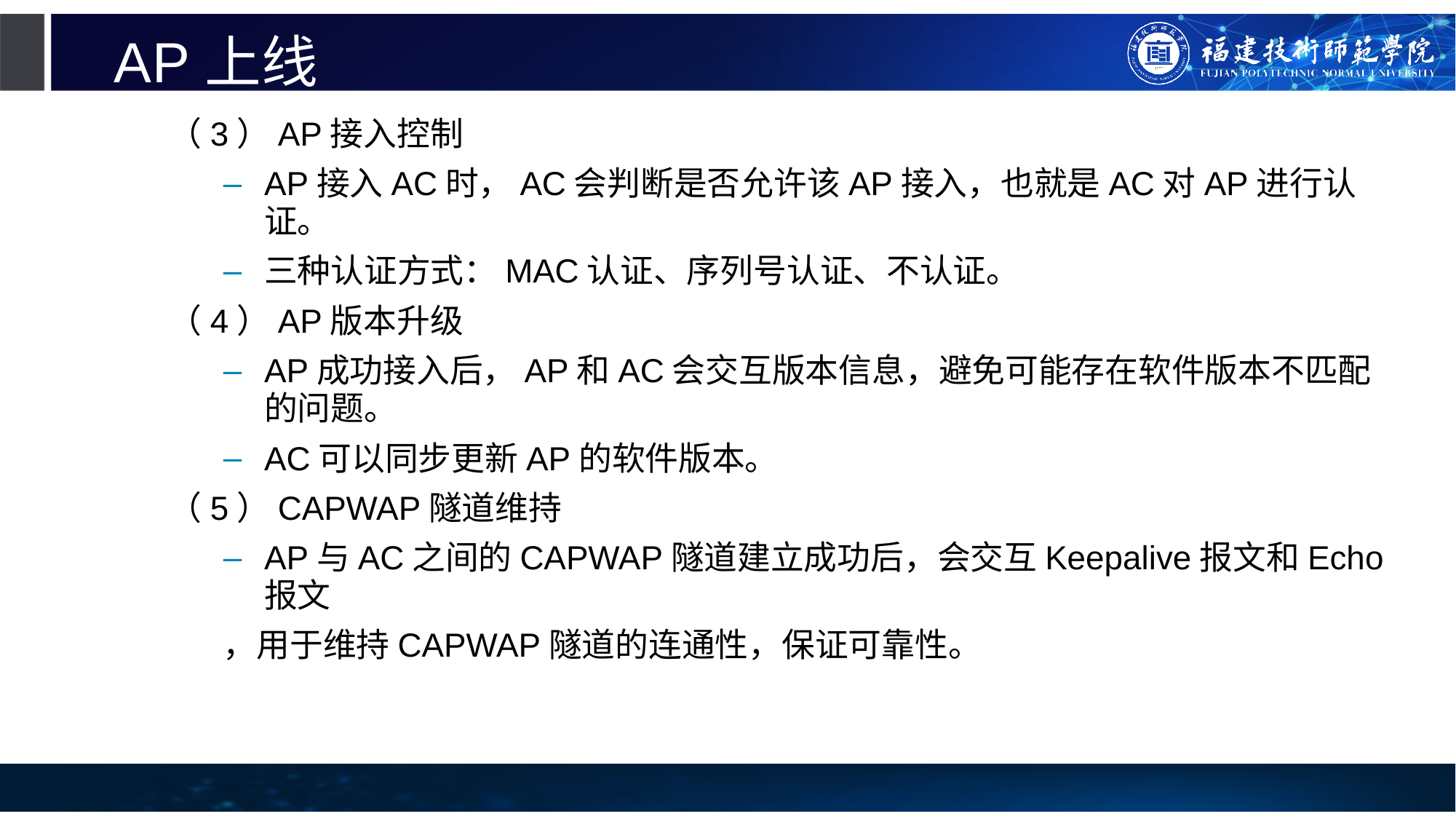

# AP上线
（3）AP接入控制
AP接入AC时，AC会判断是否允许该AP接入，也就是AC对AP进行认证。
三种认证方式：MAC认证、序列号认证、不认证。
（4）AP版本升级
AP成功接入后，AP和AC会交互版本信息，避免可能存在软件版本不匹配的问题。
AC可以同步更新AP的软件版本。
（5）CAPWAP隧道维持
AP与AC之间的CAPWAP隧道建立成功后，会交互Keepalive报文和Echo报文
，用于维持CAPWAP隧道的连通性，保证可靠性。